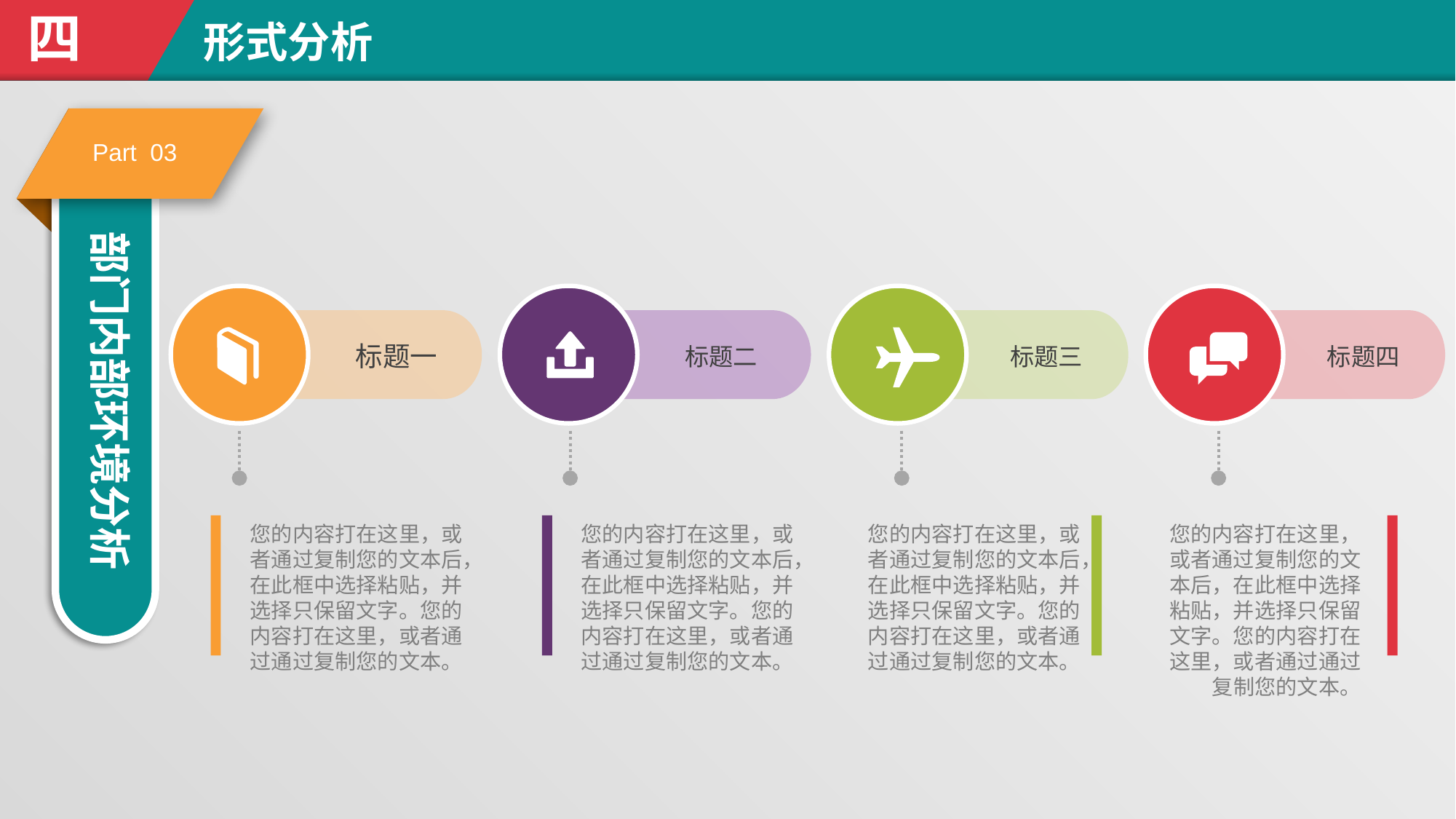

四
# 形式分析

Part  03

部门内部环境分析

标题一

标题二

标题三

标题四

您的内容打在这里，或者通过复制您的文本后，在此框中选择粘贴，并选择只保留文字。您的内容打在这里，或者通过通过复制您的文本。
您的内容打在这里，或者通过复制您的文本后，在此框中选择粘贴，并选择只保留文字。您的内容打在这里，或者通过通过复制您的文本。
您的内容打在这里，或者通过复制您的文本后，在此框中选择粘贴，并选择只保留文字。您的内容打在这里，或者通过通过复制您的文本。
您的内容打在这里，或者通过复制您的文本后，在此框中选择粘贴，并选择只保留文字。您的内容打在这里，或者通过通过复制您的文本。